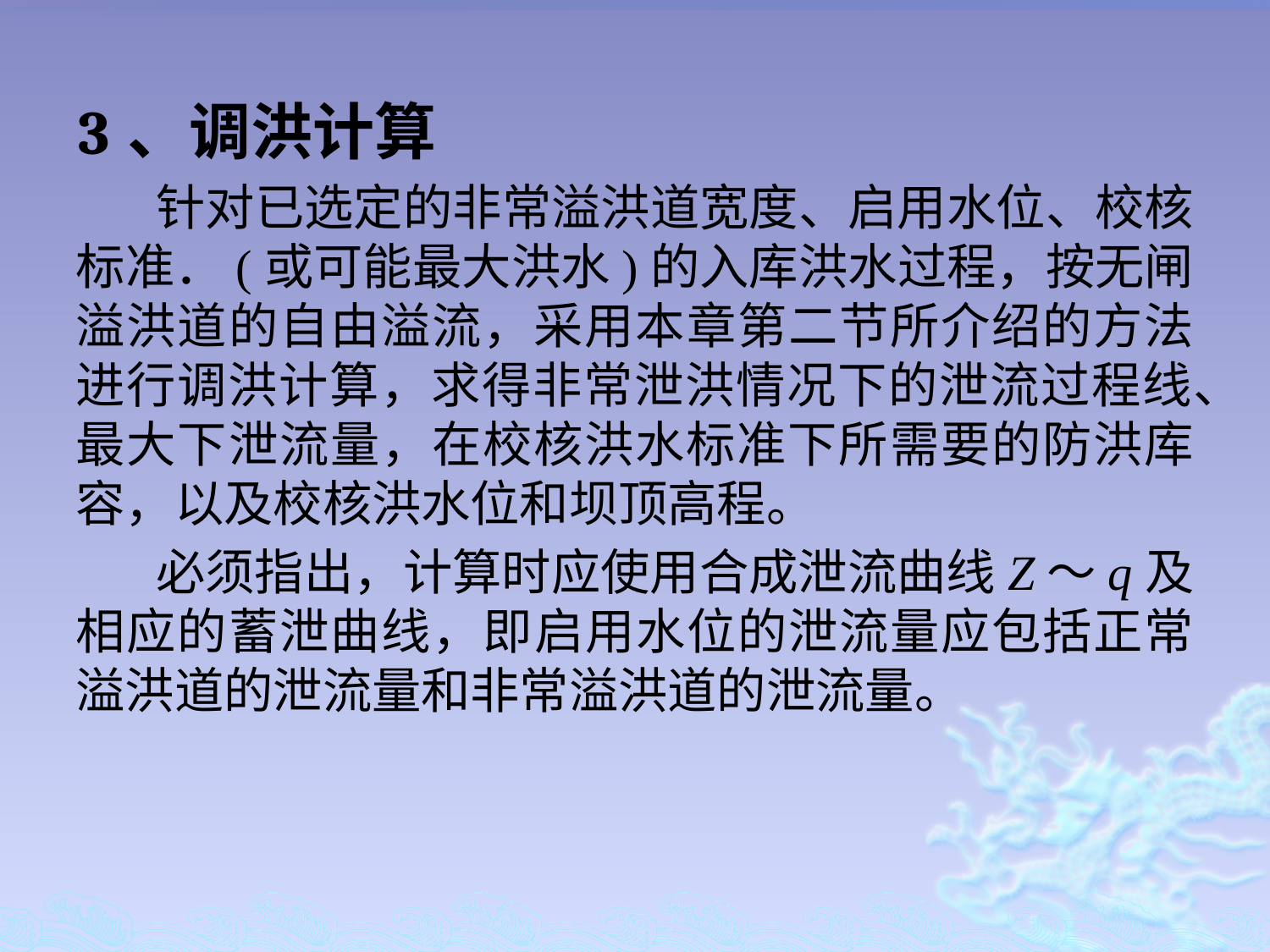

3、调洪计算
针对已选定的非常溢洪道宽度、启用水位、校核标准．(或可能最大洪水)的入库洪水过程，按无闸溢洪道的自由溢流，采用本章第二节所介绍的方法进行调洪计算，求得非常泄洪情况下的泄流过程线、最大下泄流量，在校核洪水标准下所需要的防洪库容，以及校核洪水位和坝顶高程。
必须指出，计算时应使用合成泄流曲线Z～q及相应的蓄泄曲线，即启用水位的泄流量应包括正常溢洪道的泄流量和非常溢洪道的泄流量。